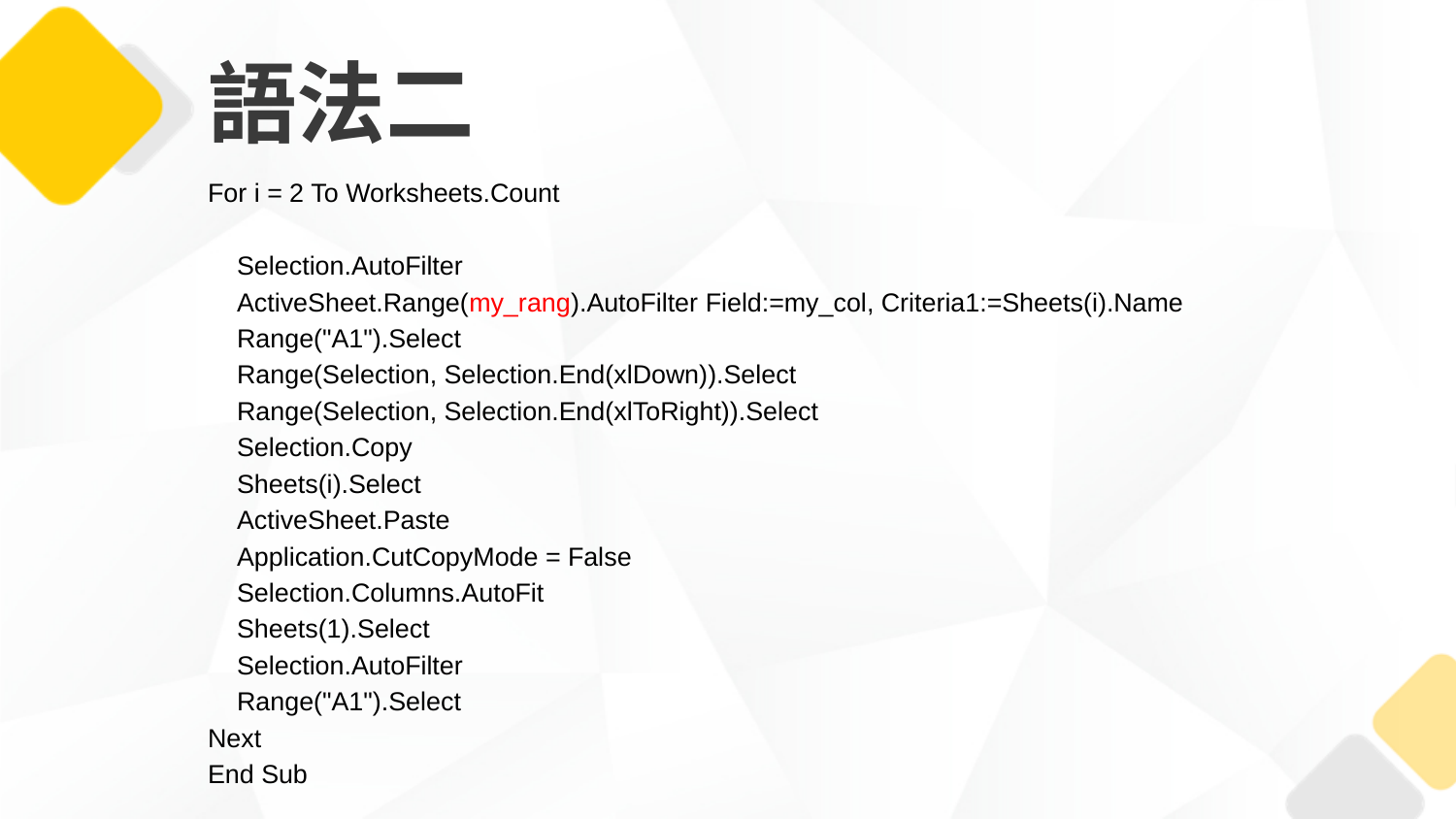

# 語法二
For i = 2 To Worksheets.Count

    Selection.AutoFilter
    ActiveSheet.Range(my_rang).AutoFilter Field:=my_col, Criteria1:=Sheets(i).Name
    Range("A1").Select
    Range(Selection, Selection.End(xlDown)).Select
    Range(Selection, Selection.End(xlToRight)).Select
    Selection.Copy
    Sheets(i).Select
    ActiveSheet.Paste
    Application.CutCopyMode = False
    Selection.Columns.AutoFit
    Sheets(1).Select
    Selection.AutoFilter
    Range("A1").Select
Next
End Sub